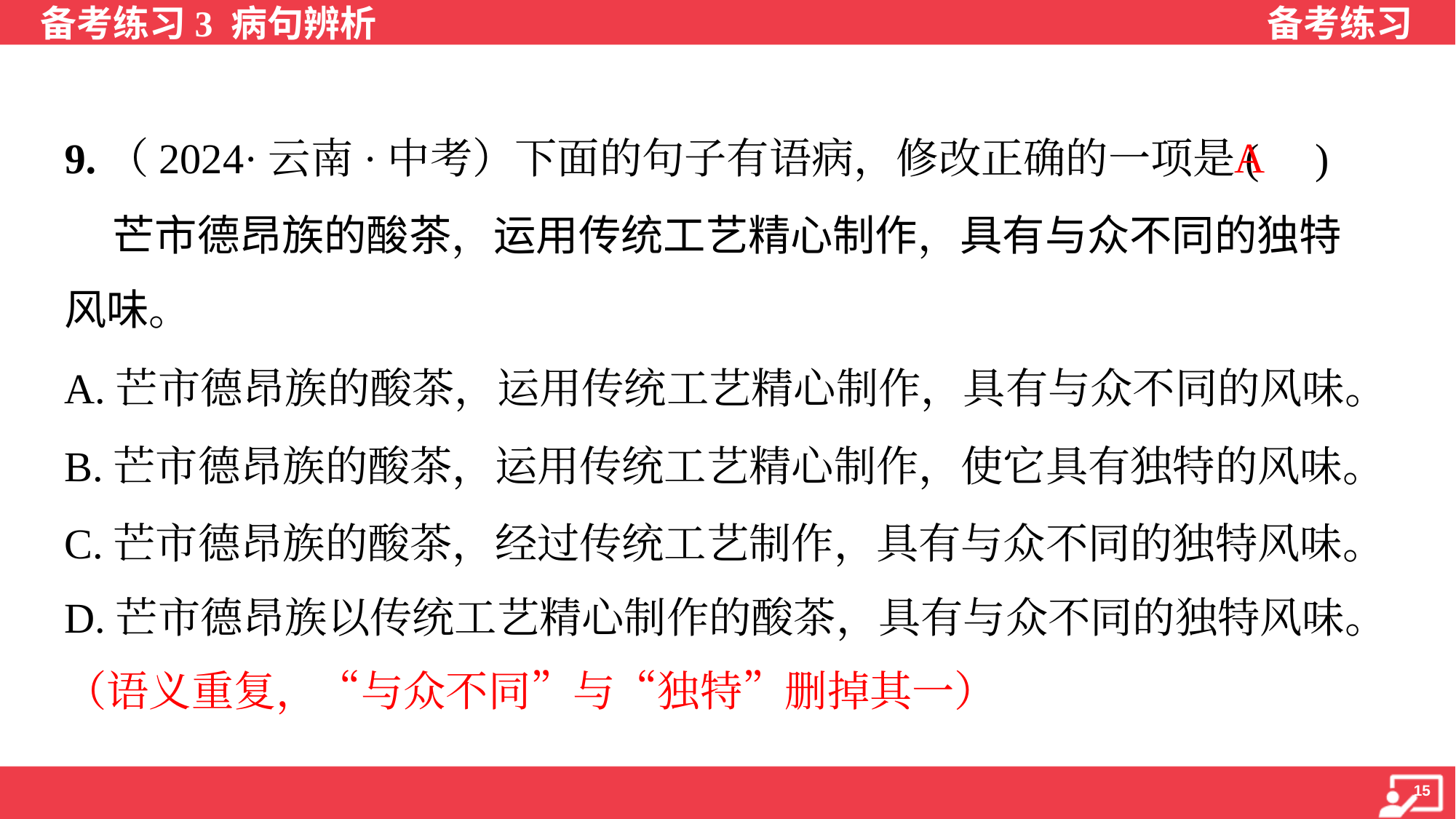

9.（2024·云南·中考）下面的句子有语病，修改正确的一项是(     )
    芒市德昂族的酸茶，运用传统工艺精心制作，具有与众不同的独特
风味。
A
A.芒市德昂族的酸茶，运用传统工艺精心制作，具有与众不同的风味。
B.芒市德昂族的酸茶，运用传统工艺精心制作，使它具有独特的风味。
C.芒市德昂族的酸茶，经过传统工艺制作，具有与众不同的独特风味。
D.芒市德昂族以传统工艺精心制作的酸茶，具有与众不同的独特风味。
（语义重复，“与众不同”与“独特”删掉其一）